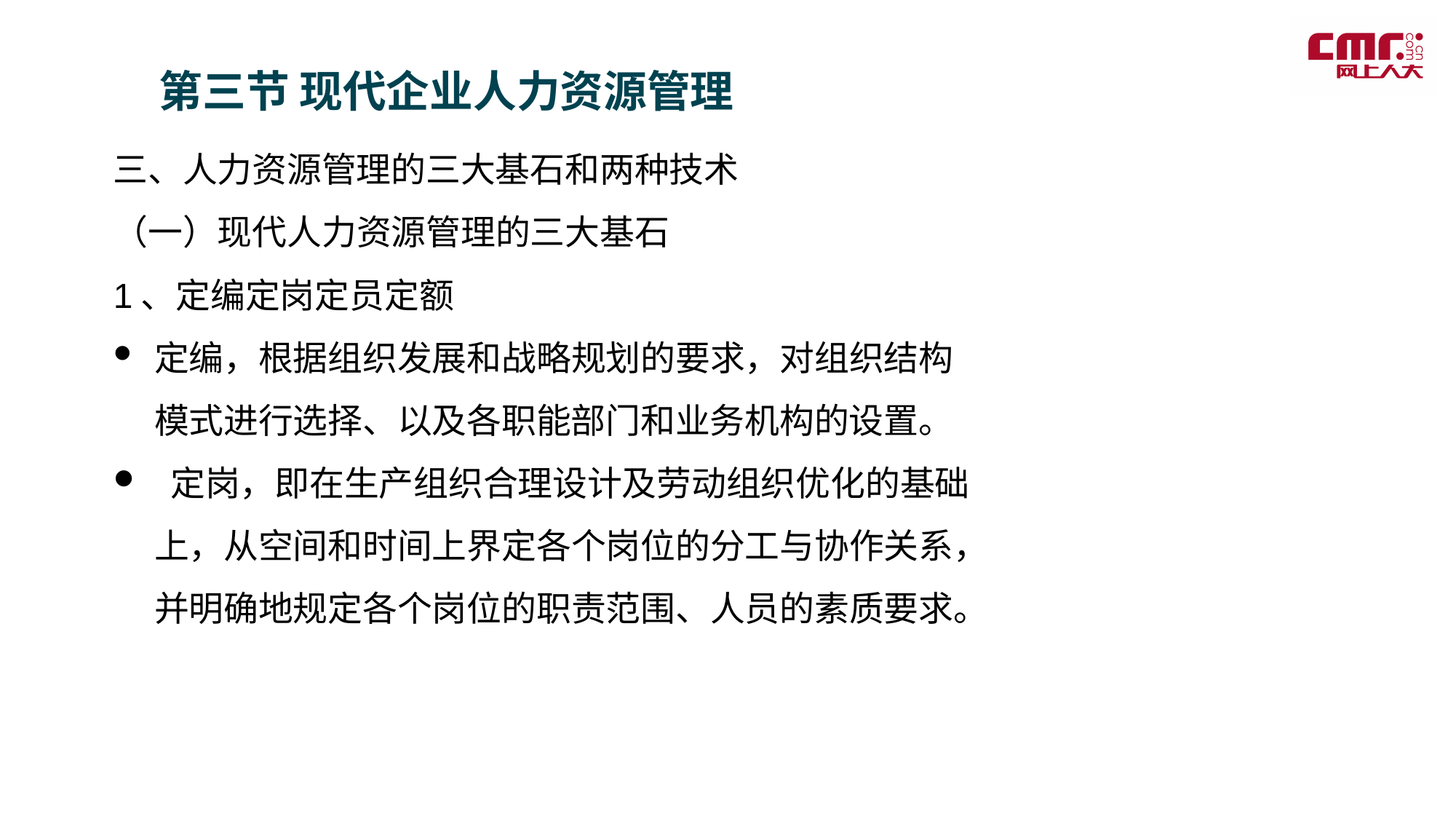

第三节 现代企业人力资源管理
三、人力资源管理的三大基石和两种技术
（一）现代人力资源管理的三大基石
1、定编定岗定员定额
定编，根据组织发展和战略规划的要求，对组织结构模式进行选择、以及各职能部门和业务机构的设置。
 定岗，即在生产组织合理设计及劳动组织优化的基础上，从空间和时间上界定各个岗位的分工与协作关系，并明确地规定各个岗位的职责范围、人员的素质要求。